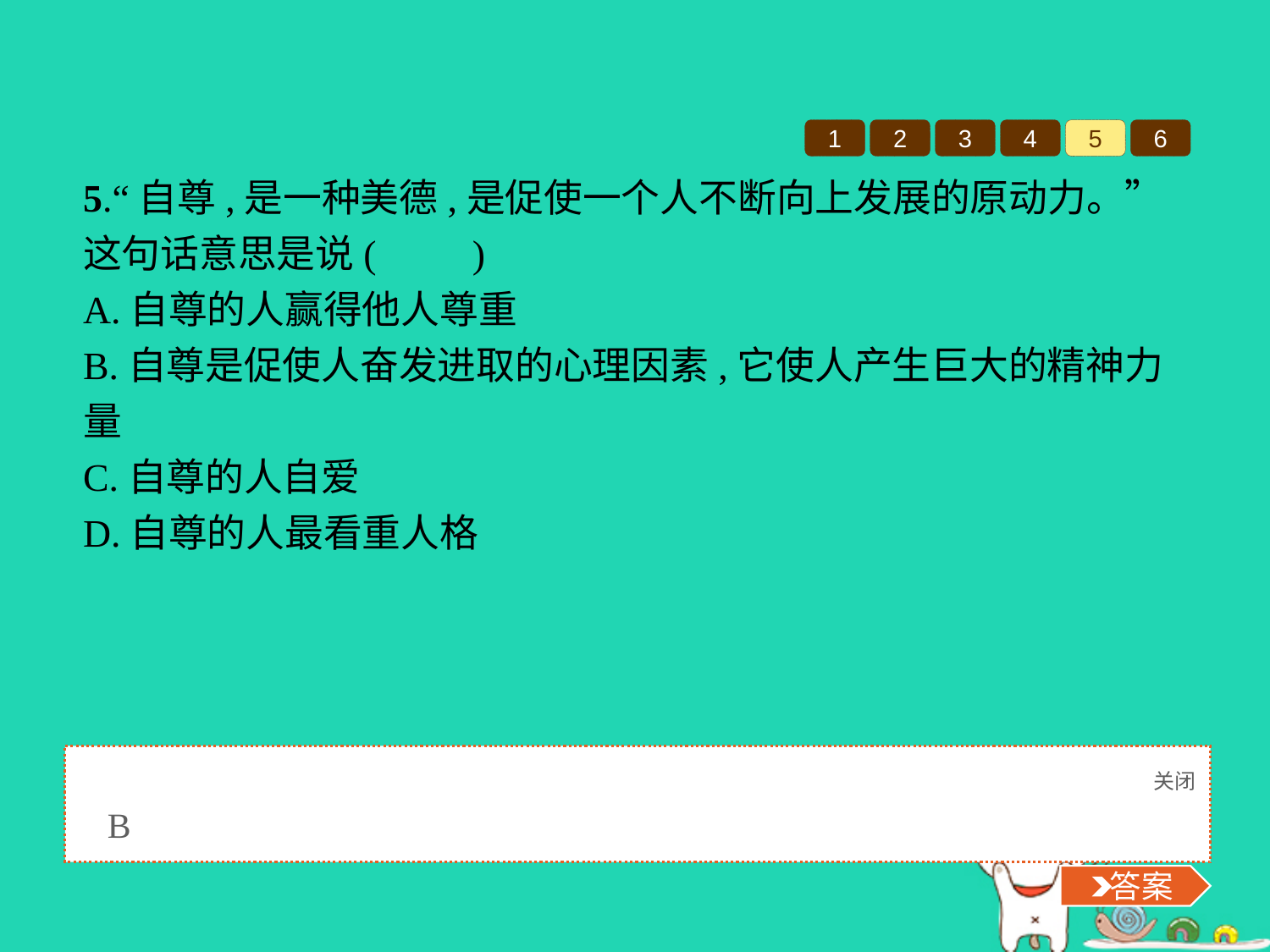

1
2
3
4
5
6
5.“自尊,是一种美德,是促使一个人不断向上发展的原动力。”这句话意思是说(　　)
A.自尊的人赢得他人尊重
B.自尊是促使人奋发进取的心理因素,它使人产生巨大的精神力量
C.自尊的人自爱
D.自尊的人最看重人格

关闭
  答案

B
  答案